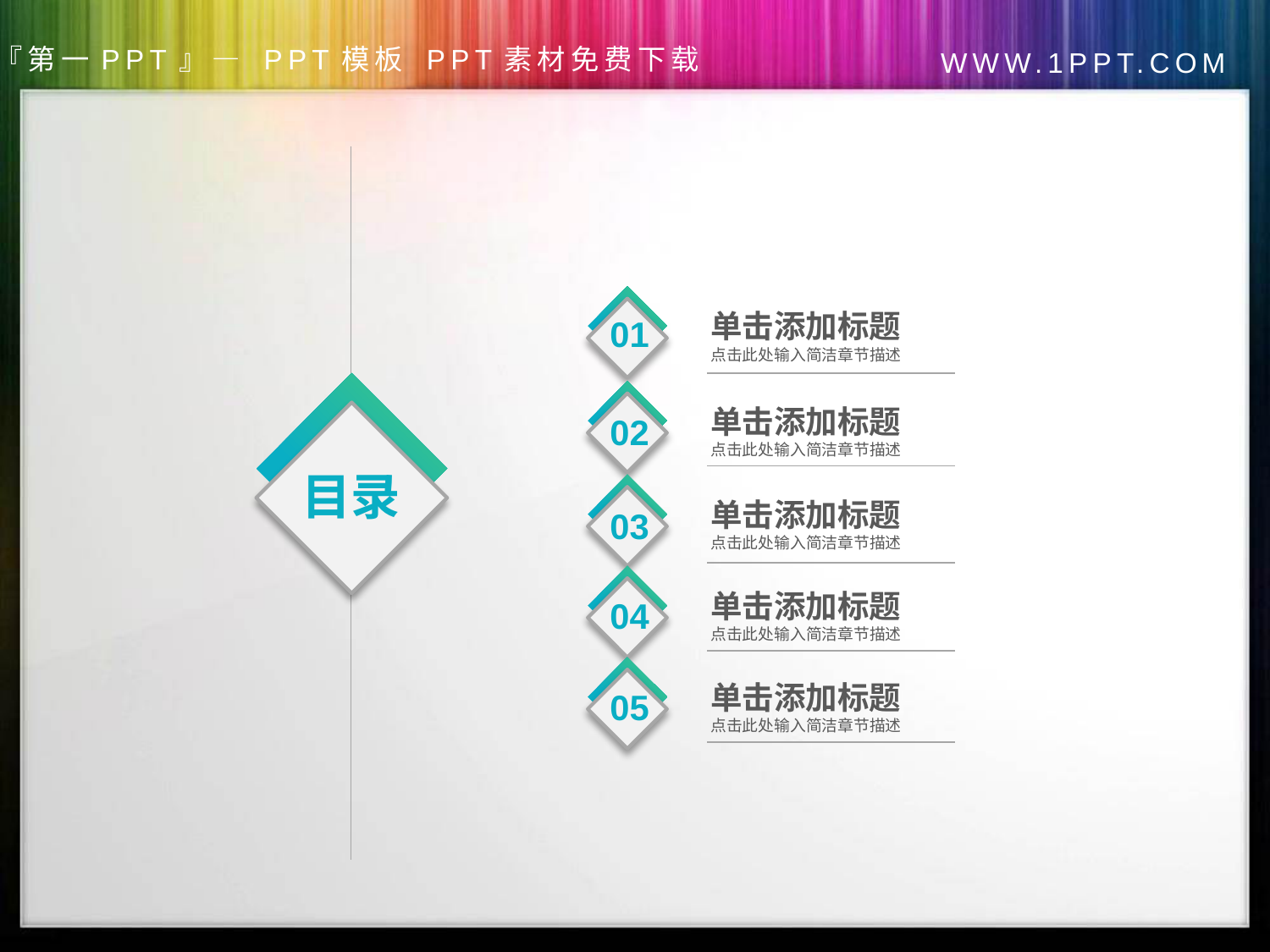

01
单击添加标题
点击此处输入简洁章节描述

02
单击添加标题
点击此处输入简洁章节描述

目录

03
单击添加标题
点击此处输入简洁章节描述

04
单击添加标题
点击此处输入简洁章节描述

05
单击添加标题
点击此处输入简洁章节描述